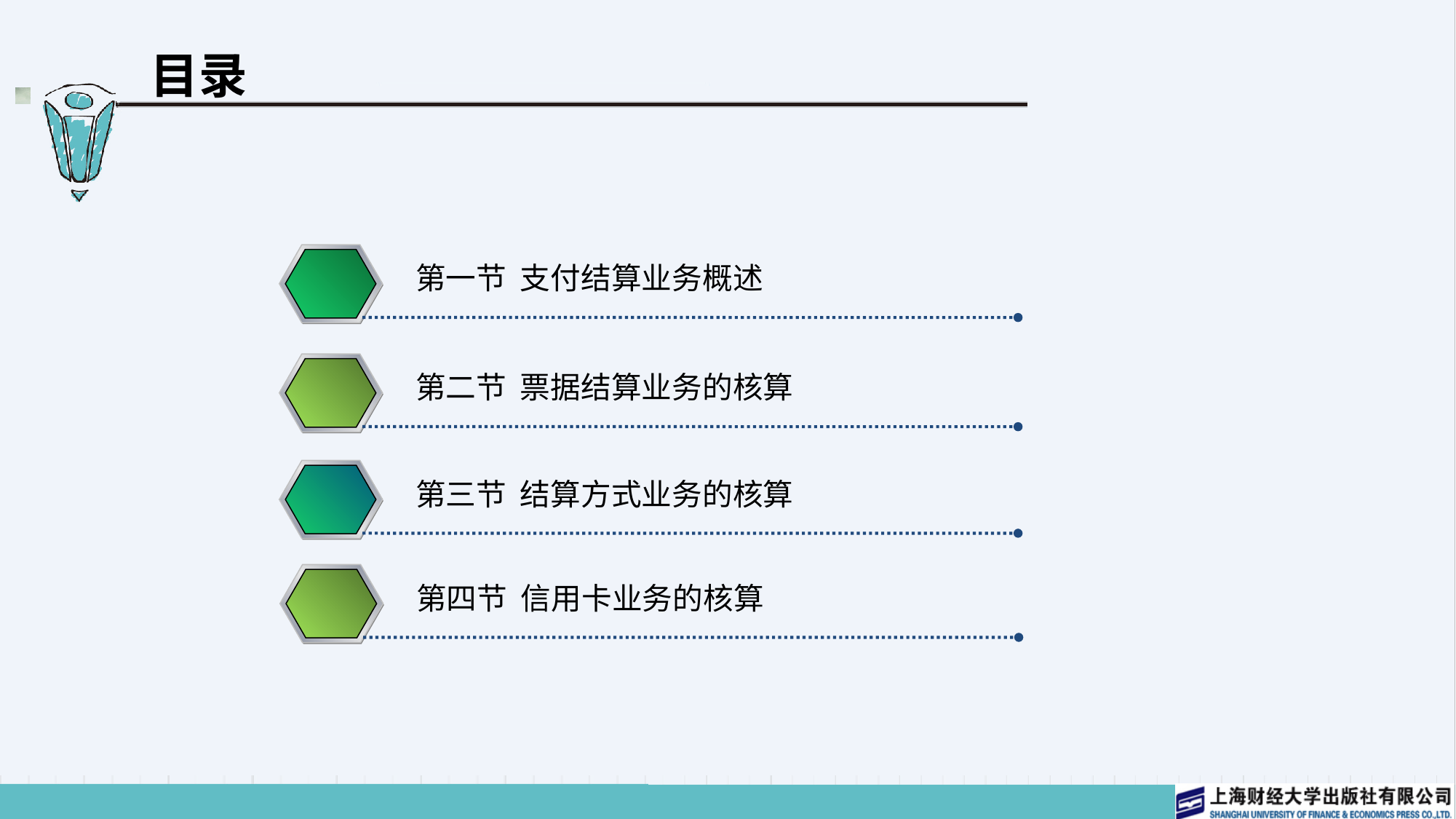

# 目录

第一节  支付结算业务概述

第二节  票据结算业务的核算

第三节  结算方式业务的核算

第四节  信用卡业务的核算